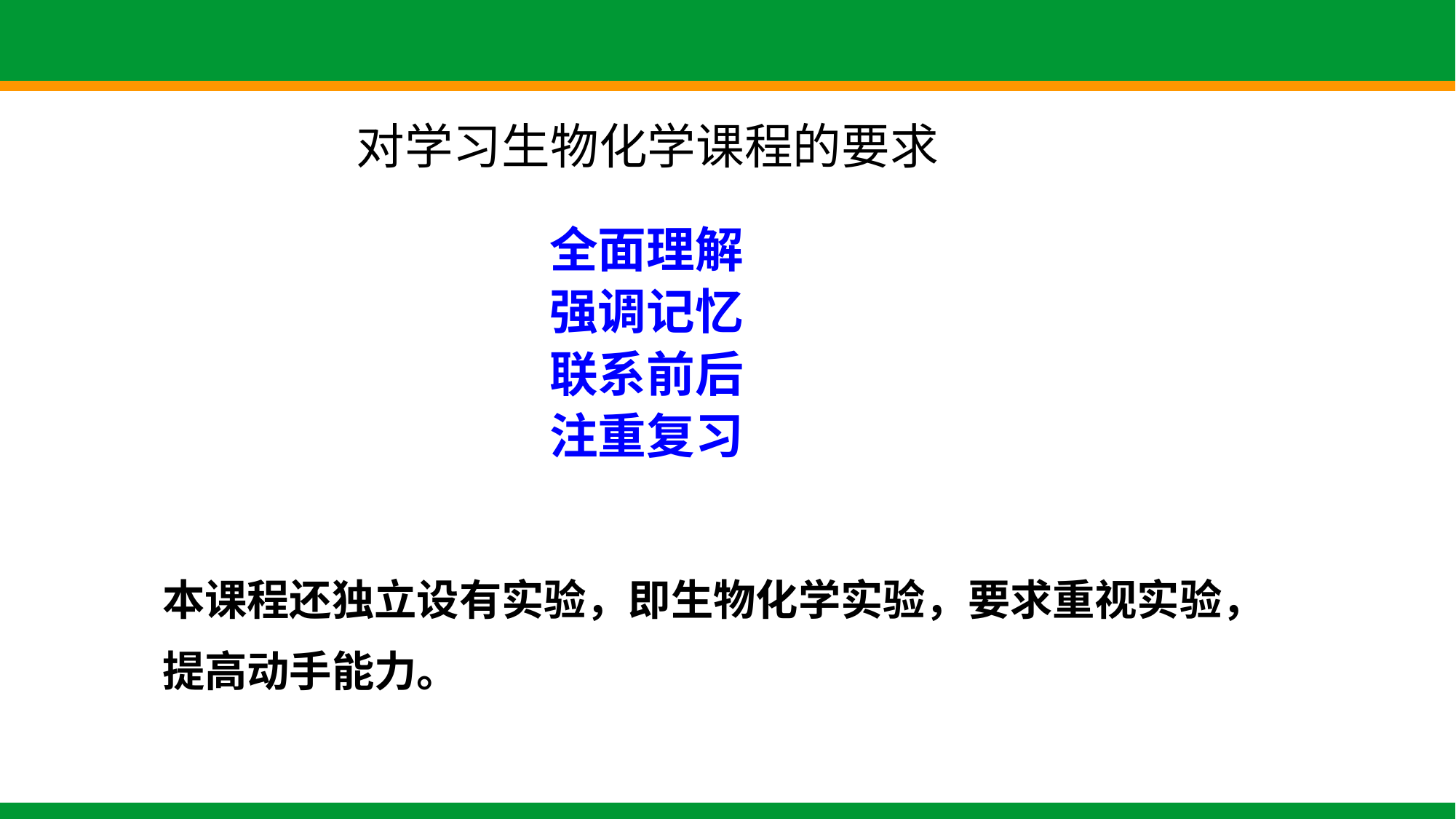

# 对学习生物化学课程的要求
全面理解
强调记忆
联系前后
注重复习
本课程还独立设有实验，即生物化学实验，要求重视实验，提高动手能力。